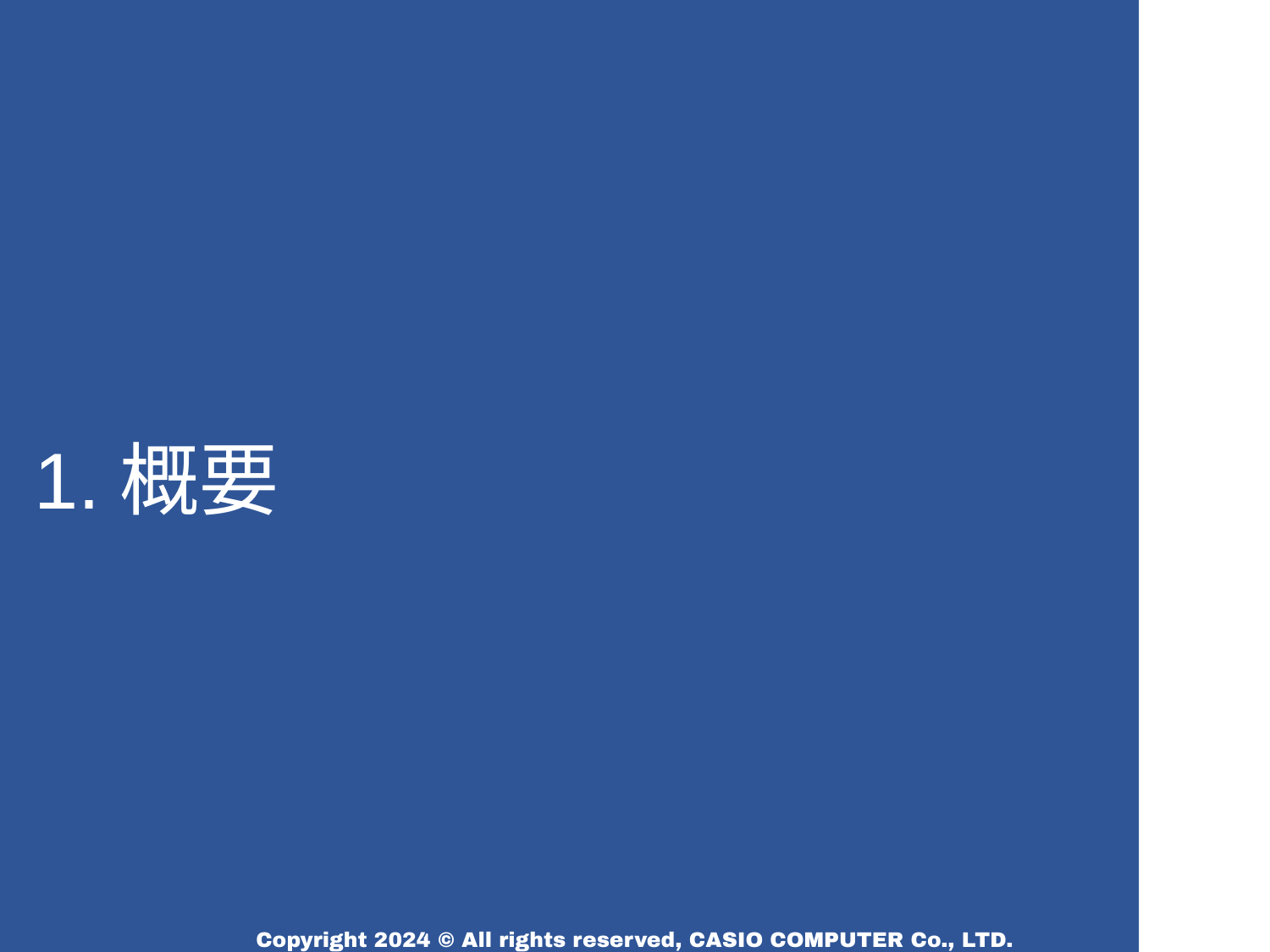

1.概要
Copyright 2024 © All rights reserved, CASIO COMPUTER Co., LTD.